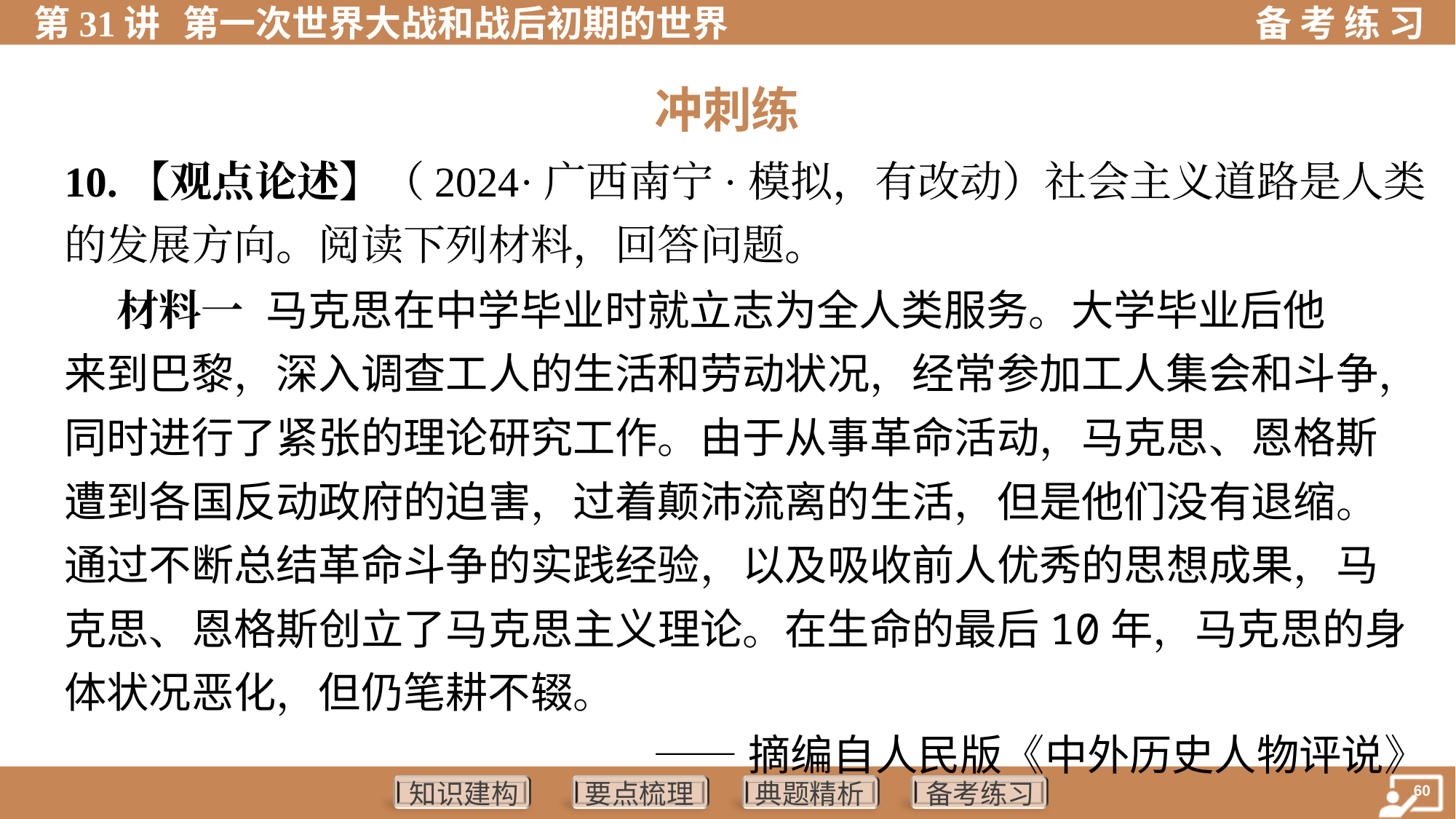

冲刺练
10.【观点论述】（2024·广西南宁·模拟，有改动）社会主义道路是人类
的发展方向。阅读下列材料，回答问题。
    材料一  马克思在中学毕业时就立志为全人类服务。大学毕业后他
来到巴黎，深入调查工人的生活和劳动状况，经常参加工人集会和斗争，
同时进行了紧张的理论研究工作。由于从事革命活动，马克思、恩格斯
遭到各国反动政府的迫害，过着颠沛流离的生活，但是他们没有退缩。
通过不断总结革命斗争的实践经验，以及吸收前人优秀的思想成果，马
克思、恩格斯创立了马克思主义理论。在生命的最后10年，马克思的身
体状况恶化，但仍笔耕不辍。
——摘编自人民版《中外历史人物评说》